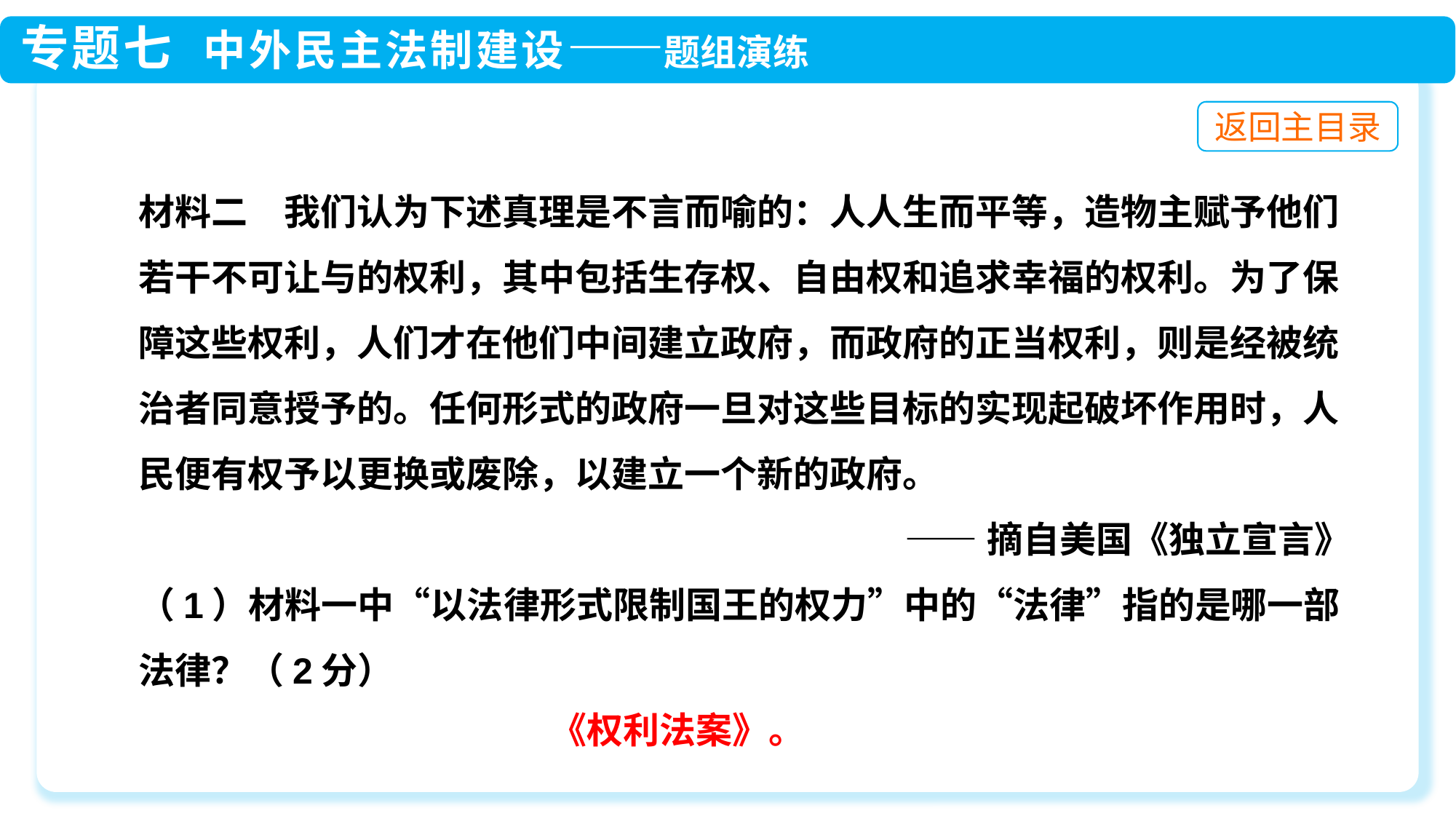

材料二　我们认为下述真理是不言而喻的：人人生而平等，造物主赋予他们若干不可让与的权利，其中包括生存权、自由权和追求幸福的权利。为了保障这些权利，人们才在他们中间建立政府，而政府的正当权利，则是经被统治者同意授予的。任何形式的政府一旦对这些目标的实现起破坏作用时，人民便有权予以更换或废除，以建立一个新的政府。
——摘自美国《独立宣言》
（1）材料一中“以法律形式限制国王的权力”中的“法律”指的是哪一部法律？（2分）
《权利法案》。